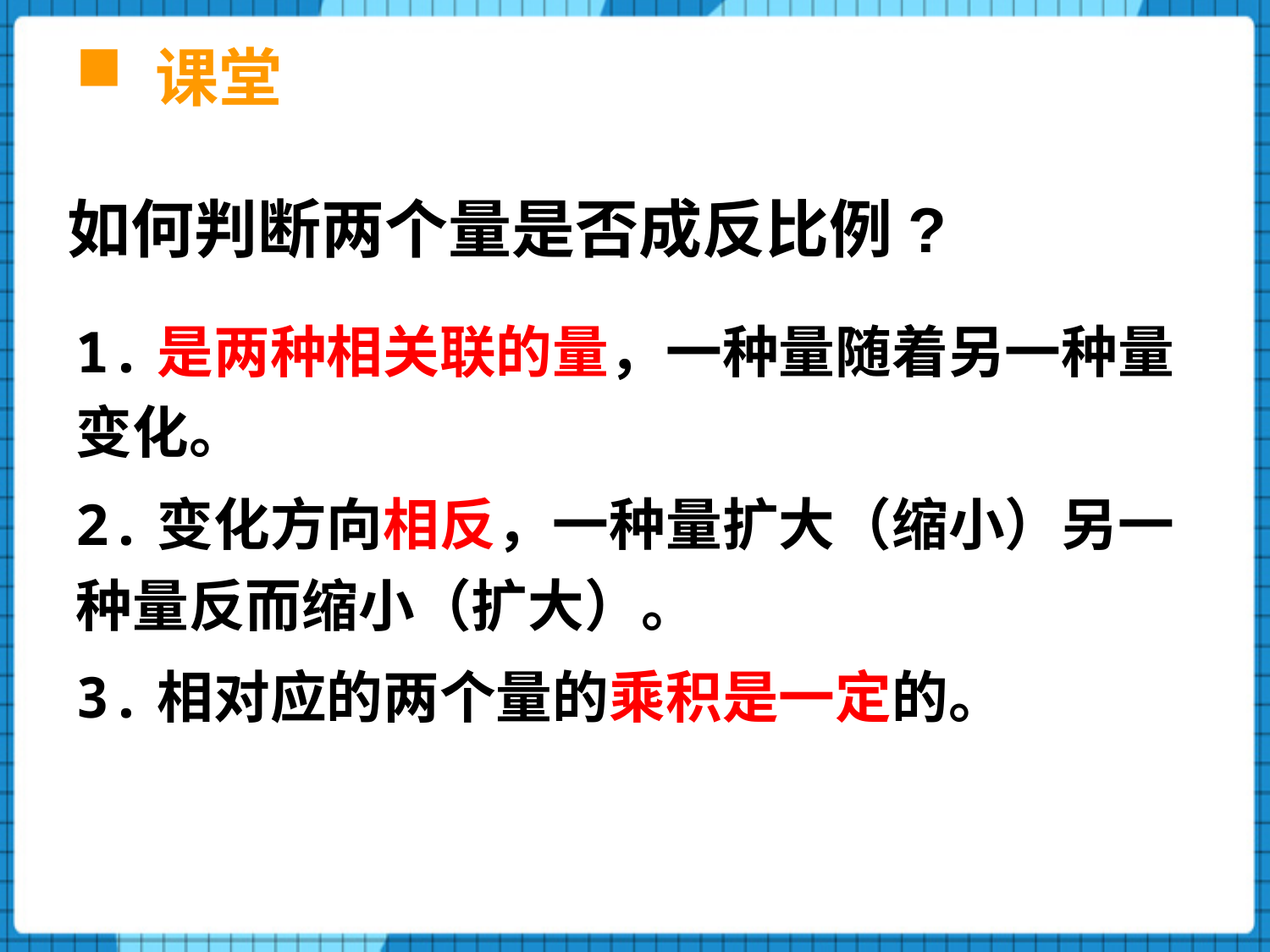

课堂
# 如何判断两个量是否成反比例?
1.是两种相关联的量，一种量随着另一种量变化。
2.变化方向相反，一种量扩大（缩小）另一种量反而缩小（扩大）。
3.相对应的两个量的乘积是一定的。